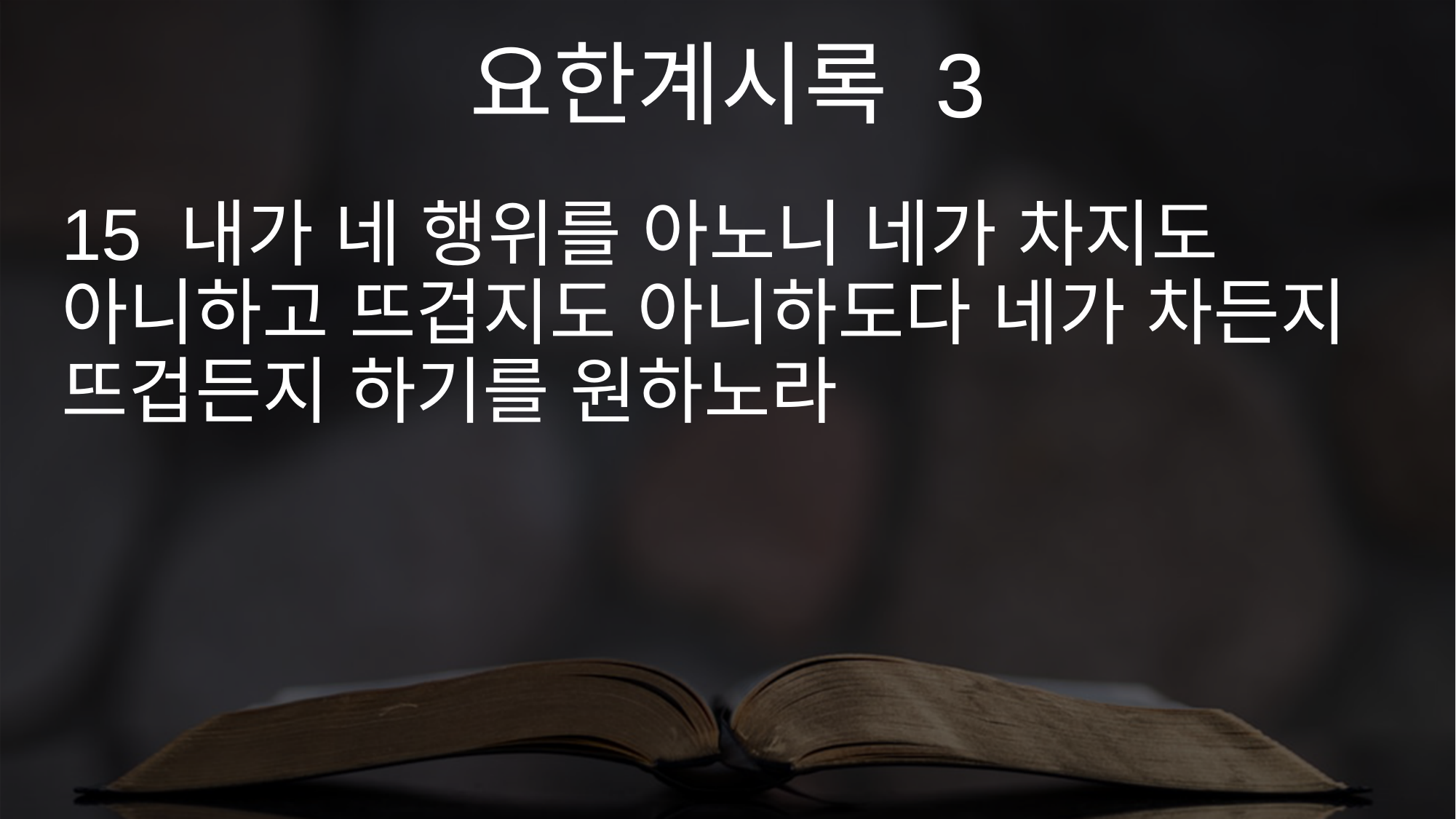

요한계시록 3
15 내가 네 행위를 아노니 네가 차지도 아니하고 뜨겁지도 아니하도다 네가 차든지 뜨겁든지 하기를 원하노라